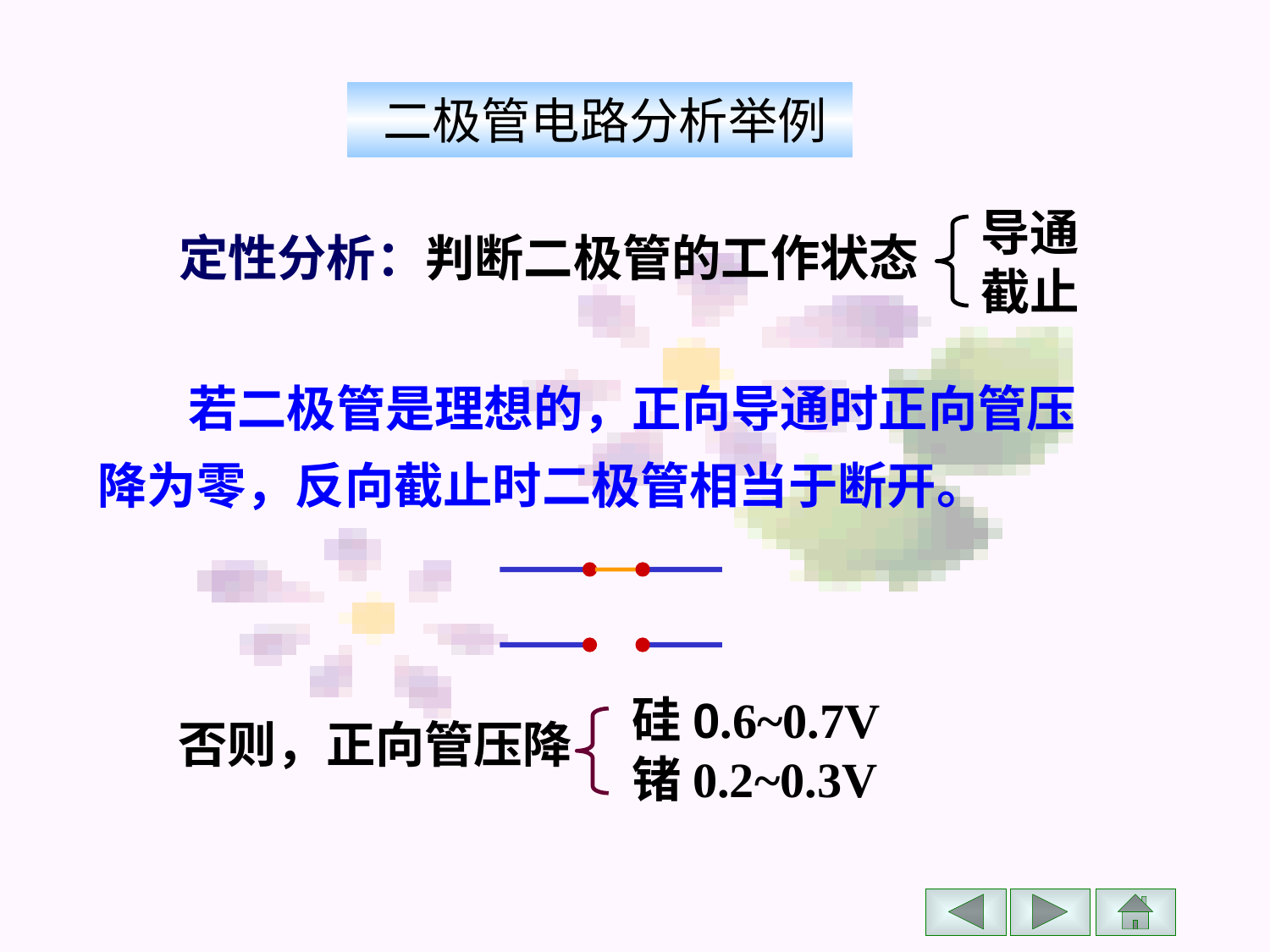

# 二极管电路分析举例
导通截止

定性分析：判断二极管的工作状态
       若二极管是理想的，正向导通时正向管压降为零，反向截止时二极管相当于断开。

硅0.6~0.7V锗0.2~0.3V
否则，正向管压降